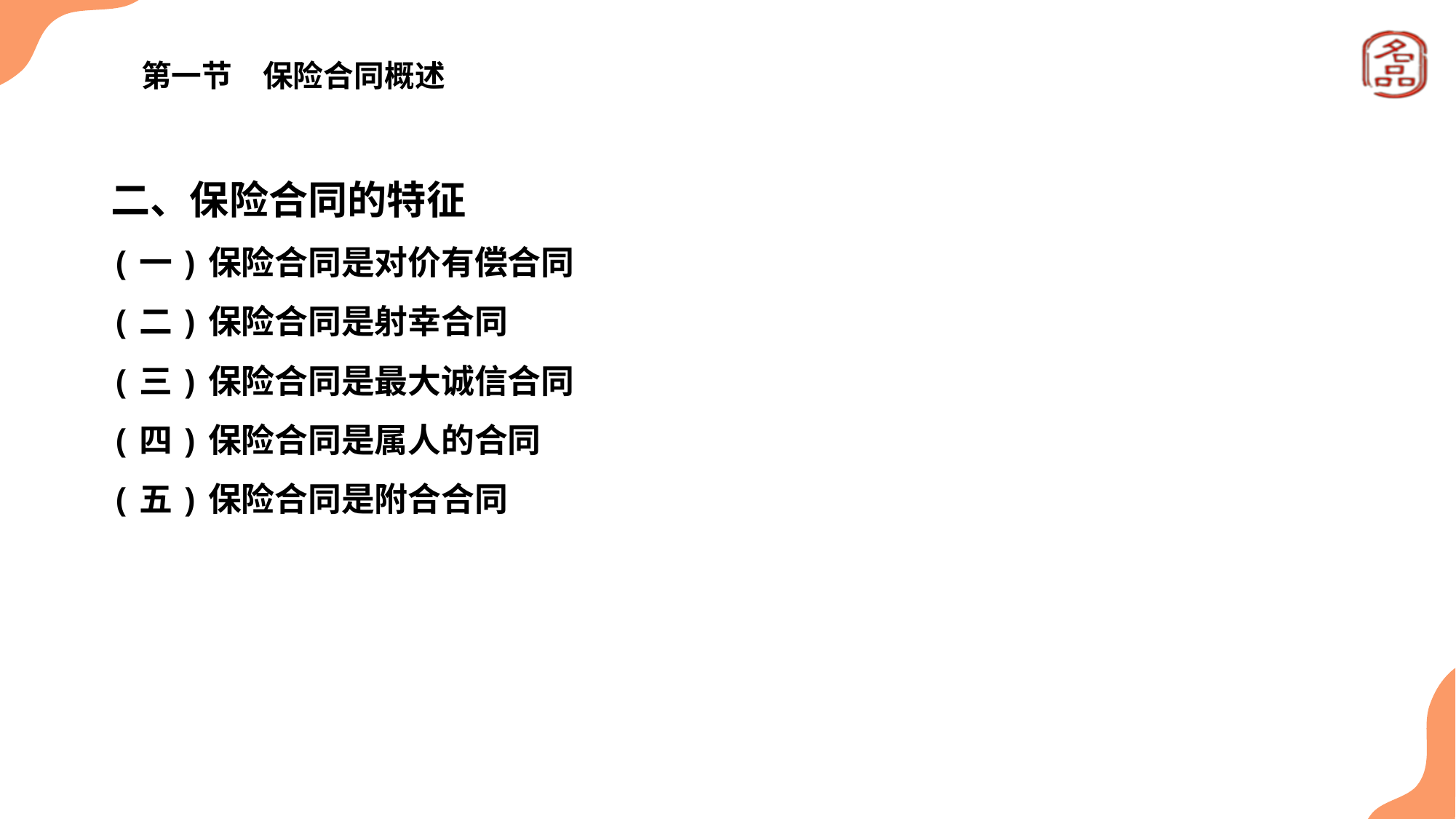

# 第一节　保险合同概述
二、保险合同的特征
(一)保险合同是对价有偿合同
(二)保险合同是射幸合同
(三)保险合同是最大诚信合同
(四)保险合同是属人的合同
(五)保险合同是附合合同